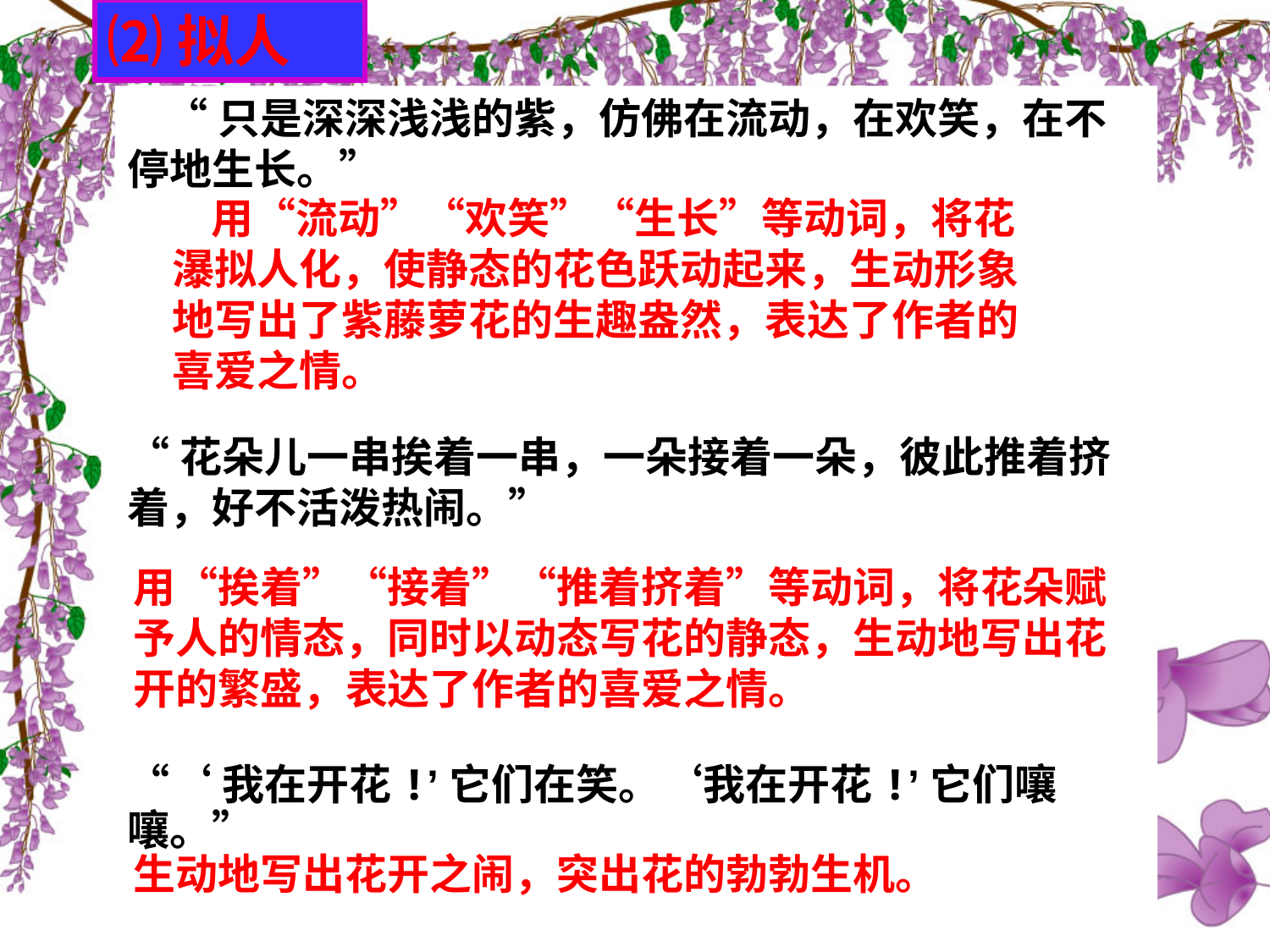

⑵拟人
    “只是深深浅浅的紫，仿佛在流动，在欢笑，在不停地生长。”

“花朵儿一串挨着一串，一朵接着一朵，彼此推着挤着，好不活泼热闹。”

“‘我在开花!’它们在笑。‘我在开花!’它们嚷嚷。”

   用“流动”“欢笑”“生长”等动词，将花瀑拟人化，使静态的花色跃动起来，生动形象地写出了紫藤萝花的生趣盎然，表达了作者的喜爱之情。
用“挨着”“接着”“推着挤着”等动词，将花朵赋予人的情态，同时以动态写花的静态，生动地写出花开的繁盛，表达了作者的喜爱之情。
生动地写出花开之闹，突出花的勃勃生机。